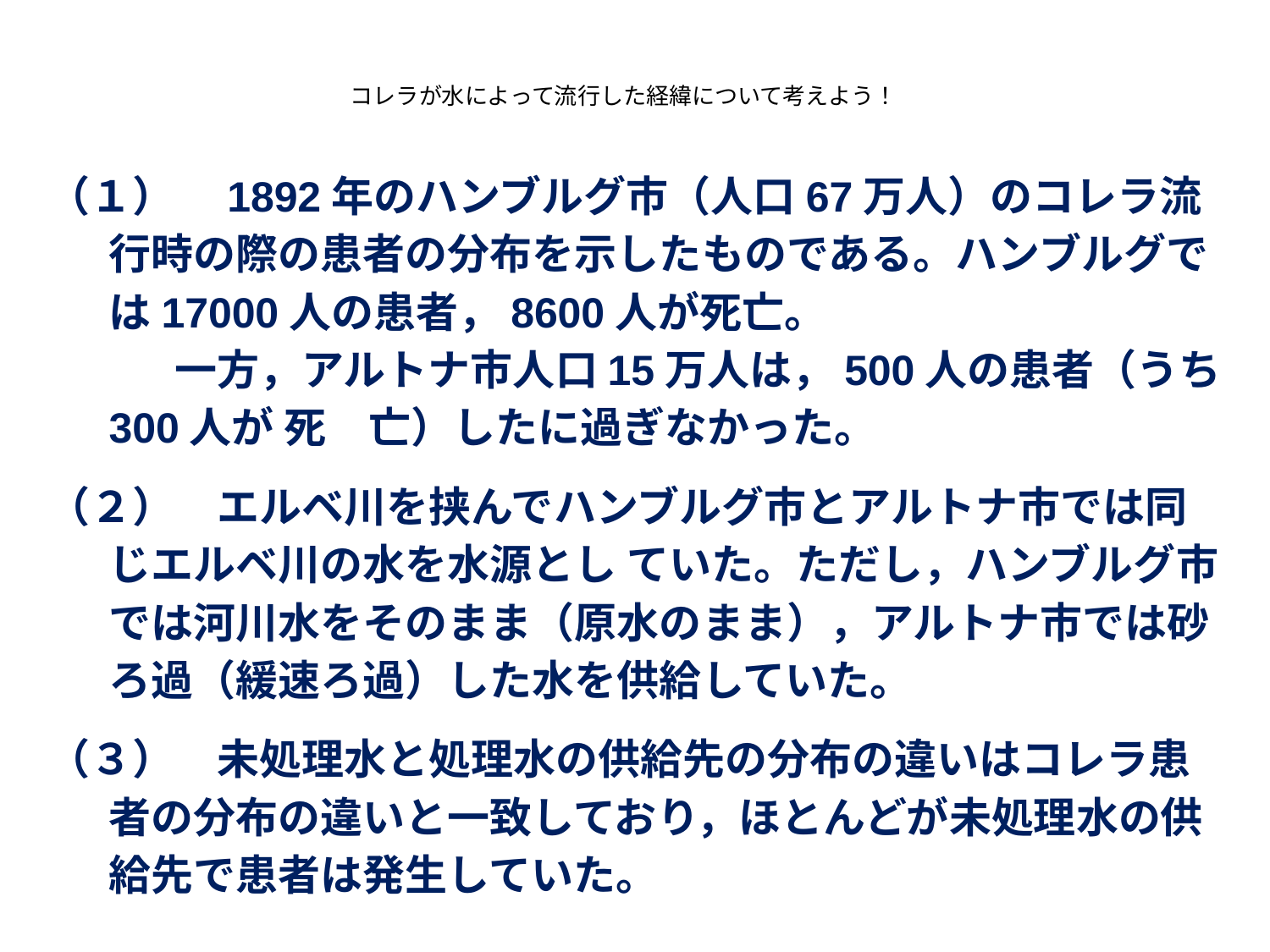

# コレラが水によって流行した経緯について考えよう！
（１）　1892年のハンブルグ市（人口67万人）のコレラ流行時の際の患者の分布を示したものである。ハンブルグでは17000人の患者，8600人が死亡。
　　　一方，アルトナ市人口15万人は，500人の患者（うち300人が 死　亡）したに過ぎなかった。
（２）　エルベ川を挟んでハンブルグ市とアルトナ市では同じエルベ川の水を水源とし ていた。ただし，ハンブルグ市では河川水をそのまま（原水のまま），アルトナ市では砂ろ過（緩速ろ過）した水を供給していた。
（３）　未処理水と処理水の供給先の分布の違いはコレラ患者の分布の違いと一致しており，ほとんどが未処理水の供給先で患者は発生していた。